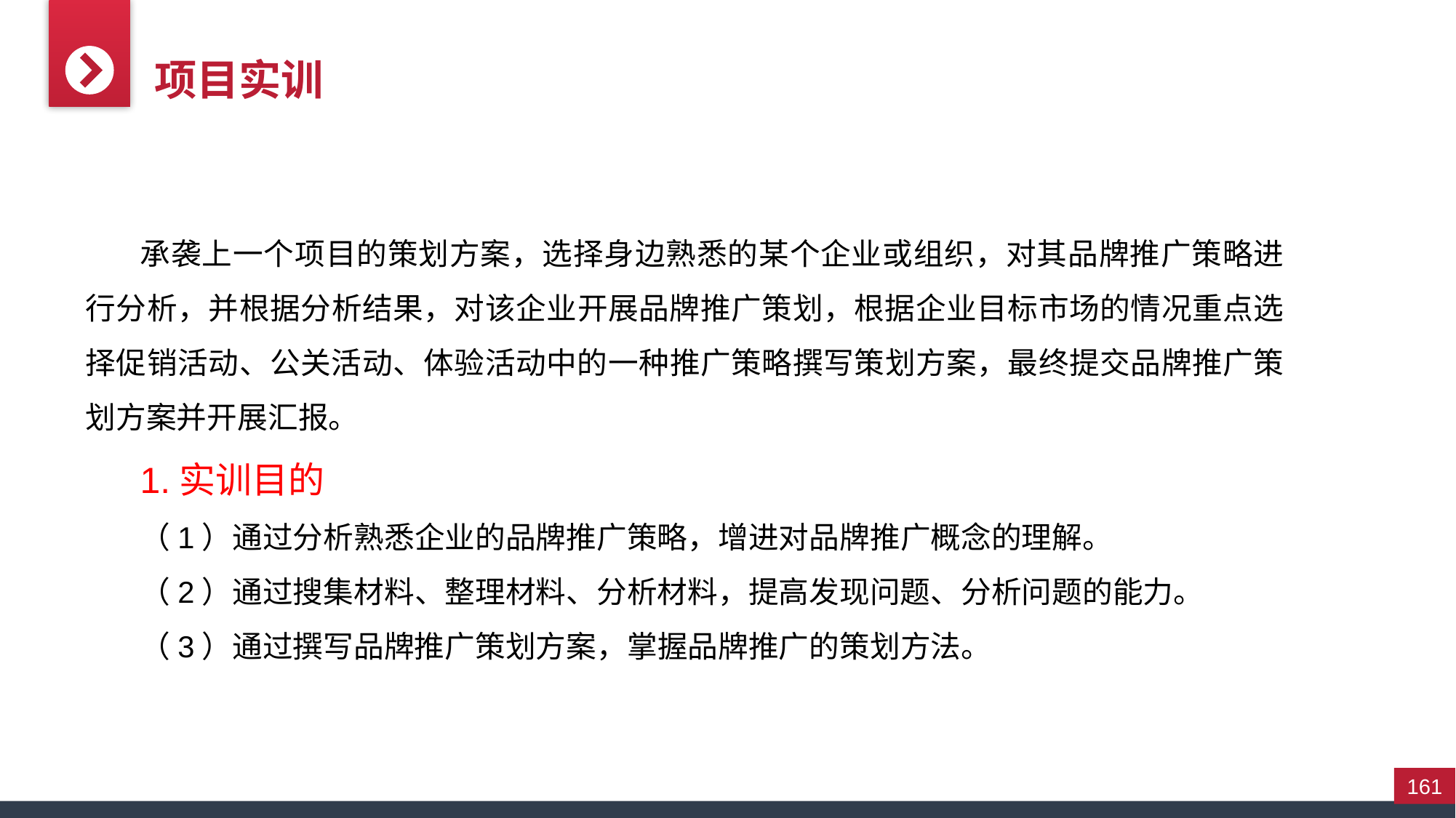

项目实训
承袭上一个项目的策划方案，选择身边熟悉的某个企业或组织，对其品牌推广策略进行分析，并根据分析结果，对该企业开展品牌推广策划，根据企业目标市场的情况重点选择促销活动、公关活动、体验活动中的一种推广策略撰写策划方案，最终提交品牌推广策划方案并开展汇报。
1.实训目的
（1）通过分析熟悉企业的品牌推广策略，增进对品牌推广概念的理解。
（2）通过搜集材料、整理材料、分析材料，提高发现问题、分析问题的能力。
（3）通过撰写品牌推广策划方案，掌握品牌推广的策划方法。